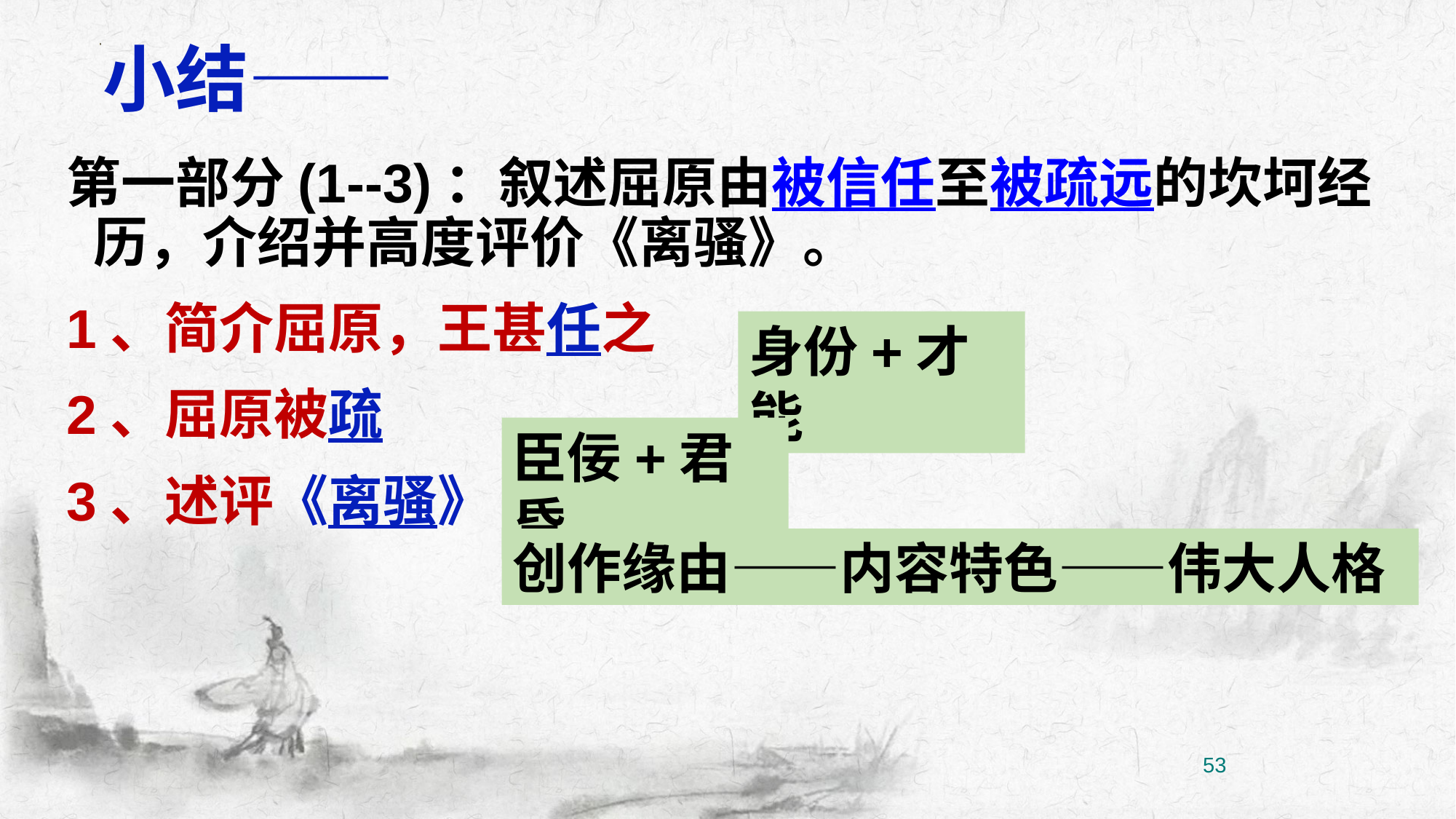

# 小结——
第一部分(1--3)：叙述屈原由被信任至被疏远的坎坷经历，介绍并高度评价《离骚》。
1、简介屈原，王甚任之
2、屈原被疏
3、述评《离骚》
身份+才能
臣佞+君昏
创作缘由——内容特色——伟大人格

53